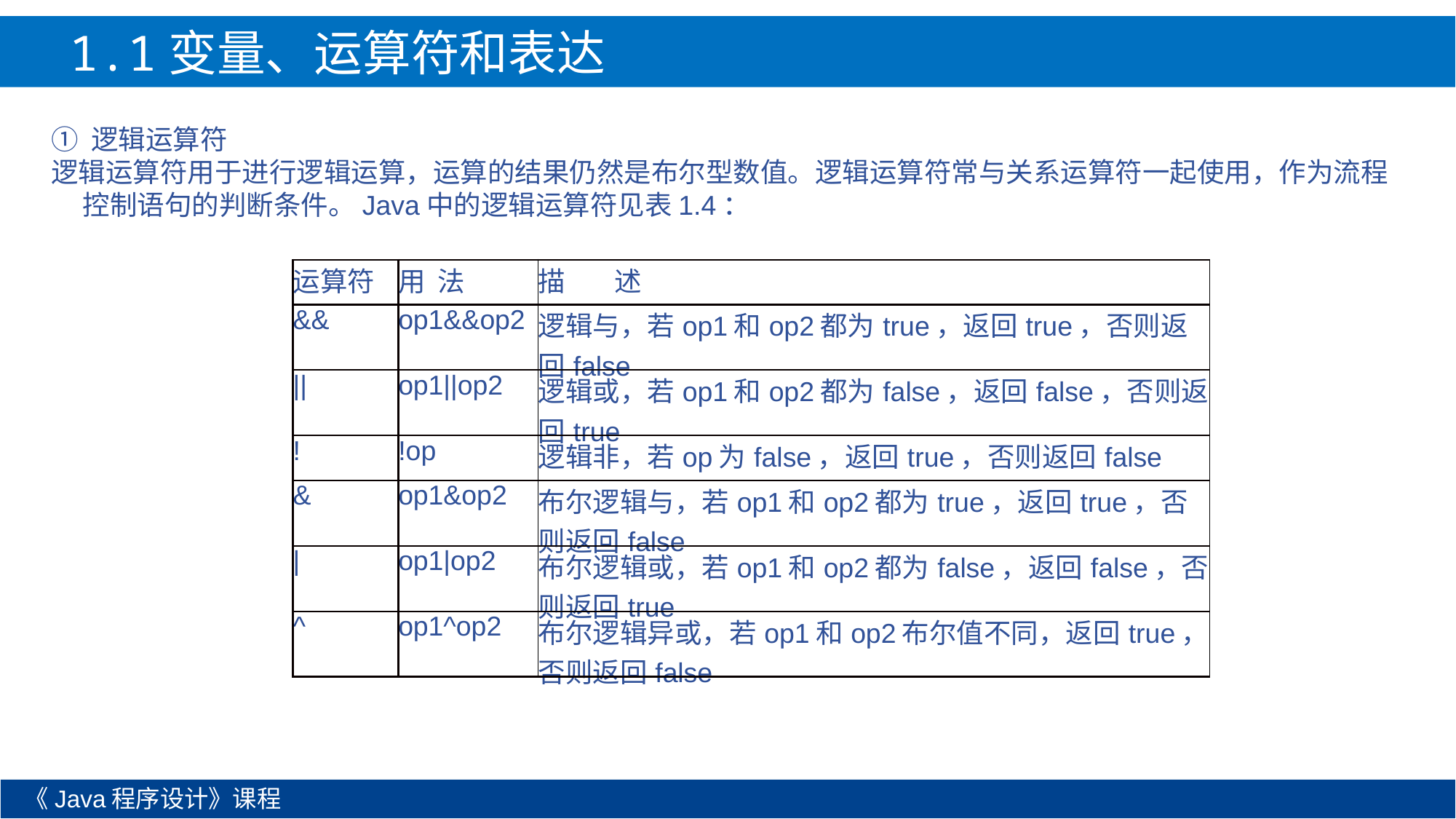

1.1变量、运算符和表达式
① 逻辑运算符
逻辑运算符用于进行逻辑运算，运算的结果仍然是布尔型数值。逻辑运算符常与关系运算符一起使用，作为流程控制语句的判断条件。Java中的逻辑运算符见表1.4：
| 运算符 | 用 法 | 描 述 |
| --- | --- | --- |
| && | op1&&op2 | 逻辑与，若op1和op2都为true，返回true，否则返回false |
| || | op1||op2 | 逻辑或，若op1和op2都为false，返回false，否则返回true |
| ! | !op | 逻辑非，若op为false，返回true，否则返回false |
| & | op1&op2 | 布尔逻辑与，若op1和op2都为true，返回true，否则返回false |
| | | op1|op2 | 布尔逻辑或，若op1和op2都为false，返回false，否则返回true |
| ^ | op1^op2 | 布尔逻辑异或，若op1和op2布尔值不同，返回true，否则返回false |
《Java程序设计》课程